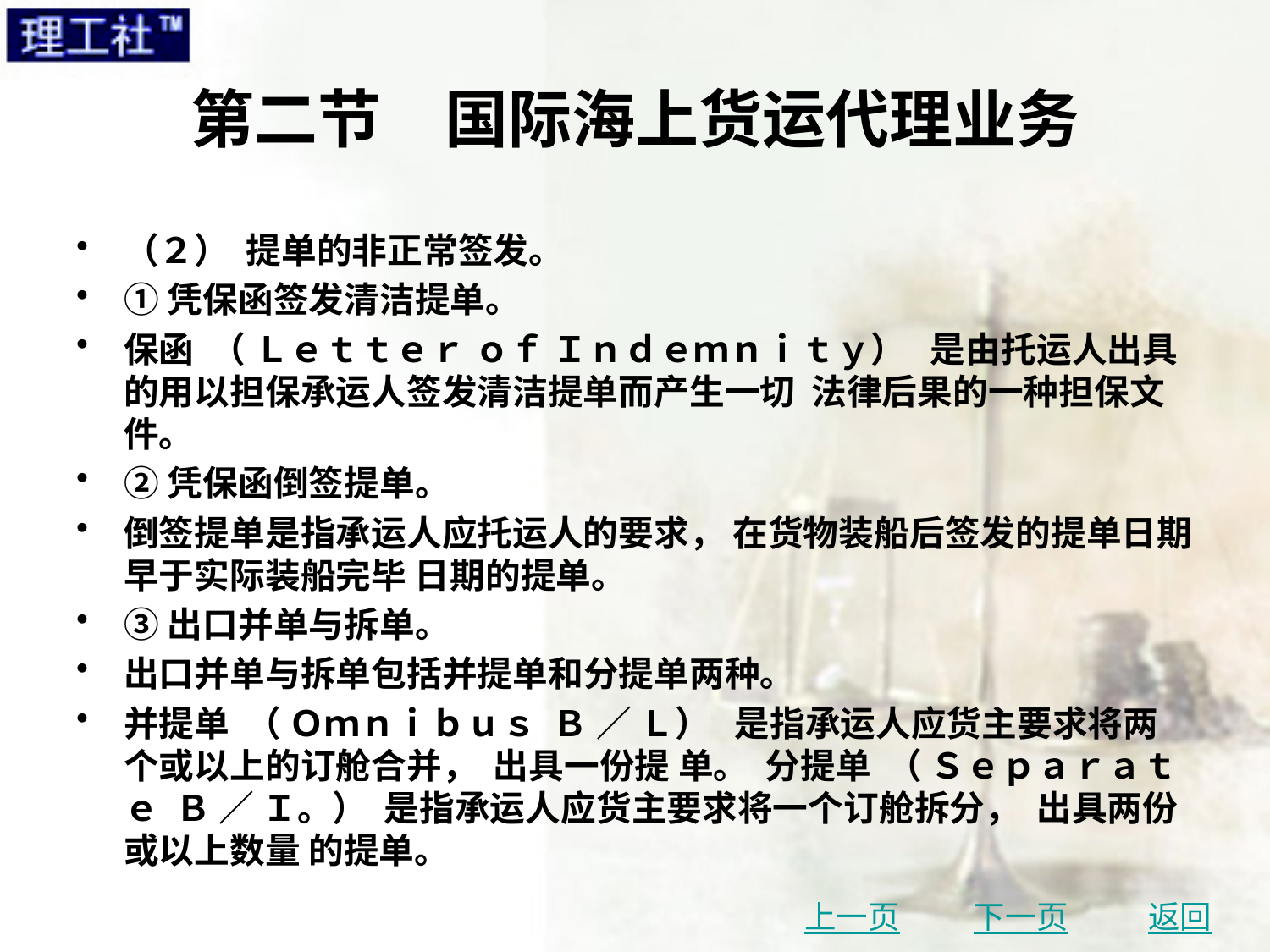

# 第二节　国际海上货运代理业务
（２）  提单的非正常签发。
①凭保函签发清洁提单。
保函  （ Ｌｅｔｔｅｒ ｏｆ Ｉｎｄｅｍｎｉｔｙ）   是由托运人出具的用以担保承运人签发清洁提单而产生一切  法律后果的一种担保文件。
②凭保函倒签提单。
倒签提单是指承运人应托运人的要求， 在货物装船后签发的提单日期早于实际装船完毕 日期的提单。
③出口并单与拆单。
出口并单与拆单包括并提单和分提单两种。
并提单  （ Ｏｍｎｉｂｕｓ  Ｂ ／ Ｌ）   是指承运人应货主要求将两个或以上的订舱合并，  出具一份提 单。  分提单  （ Ｓｅｐａｒａｔｅ  Ｂ ／ Ｉ。）  是指承运人应货主要求将一个订舱拆分，  出具两份或以上数量 的提单。

上一页
下一页
返回